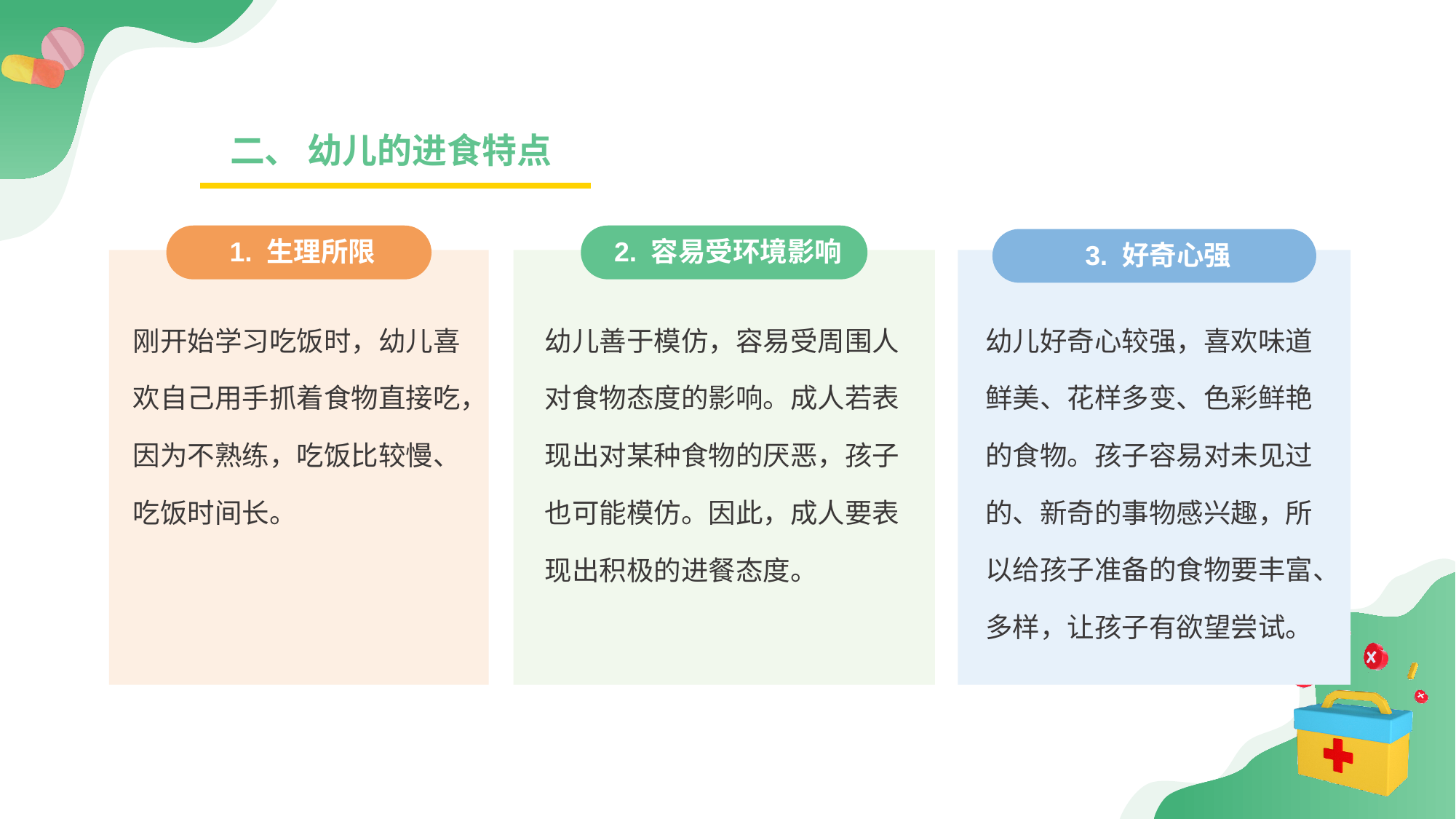

二、 幼儿的进食特点

 1. 生理所限
  2. 容易受环境影响

 3. 好奇心强

刚开始学习吃饭时，幼儿喜欢自己用手抓着食物直接吃，因为不熟练，吃饭比较慢、吃饭时间长。
幼儿善于模仿，容易受周围人对食物态度的影响。成人若表现出对某种食物的厌恶，孩子也可能模仿。因此，成人要表现出积极的进餐态度。
幼儿好奇心较强，喜欢味道鲜美、花样多变、色彩鲜艳的食物。孩子容易对未见过的、新奇的事物感兴趣，所以给孩子准备的食物要丰富、多样，让孩子有欲望尝试。